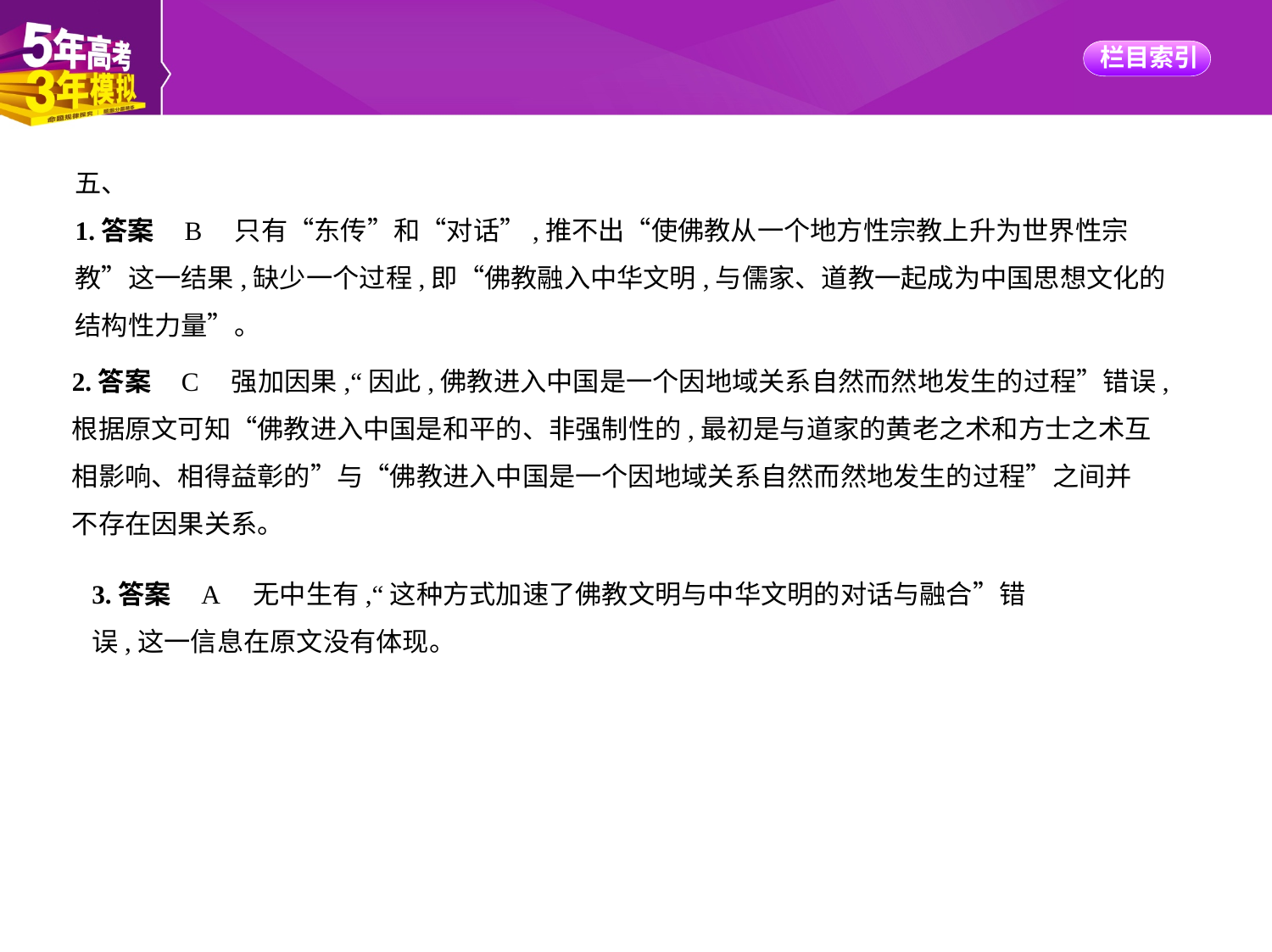

五、
1.答案    B　只有“东传”和“对话”,推不出“使佛教从一个地方性宗教上升为世界性宗
教”这一结果,缺少一个过程,即“佛教融入中华文明,与儒家、道教一起成为中国思想文化的
结构性力量”。
2.答案    C　强加因果,“因此,佛教进入中国是一个因地域关系自然而然地发生的过程”错误,
根据原文可知“佛教进入中国是和平的、非强制性的,最初是与道家的黄老之术和方士之术互
相影响、相得益彰的”与“佛教进入中国是一个因地域关系自然而然地发生的过程”之间并
不存在因果关系。
3.答案    A　无中生有,“这种方式加速了佛教文明与中华文明的对话与融合”错误,这一信息在原文没有体现。